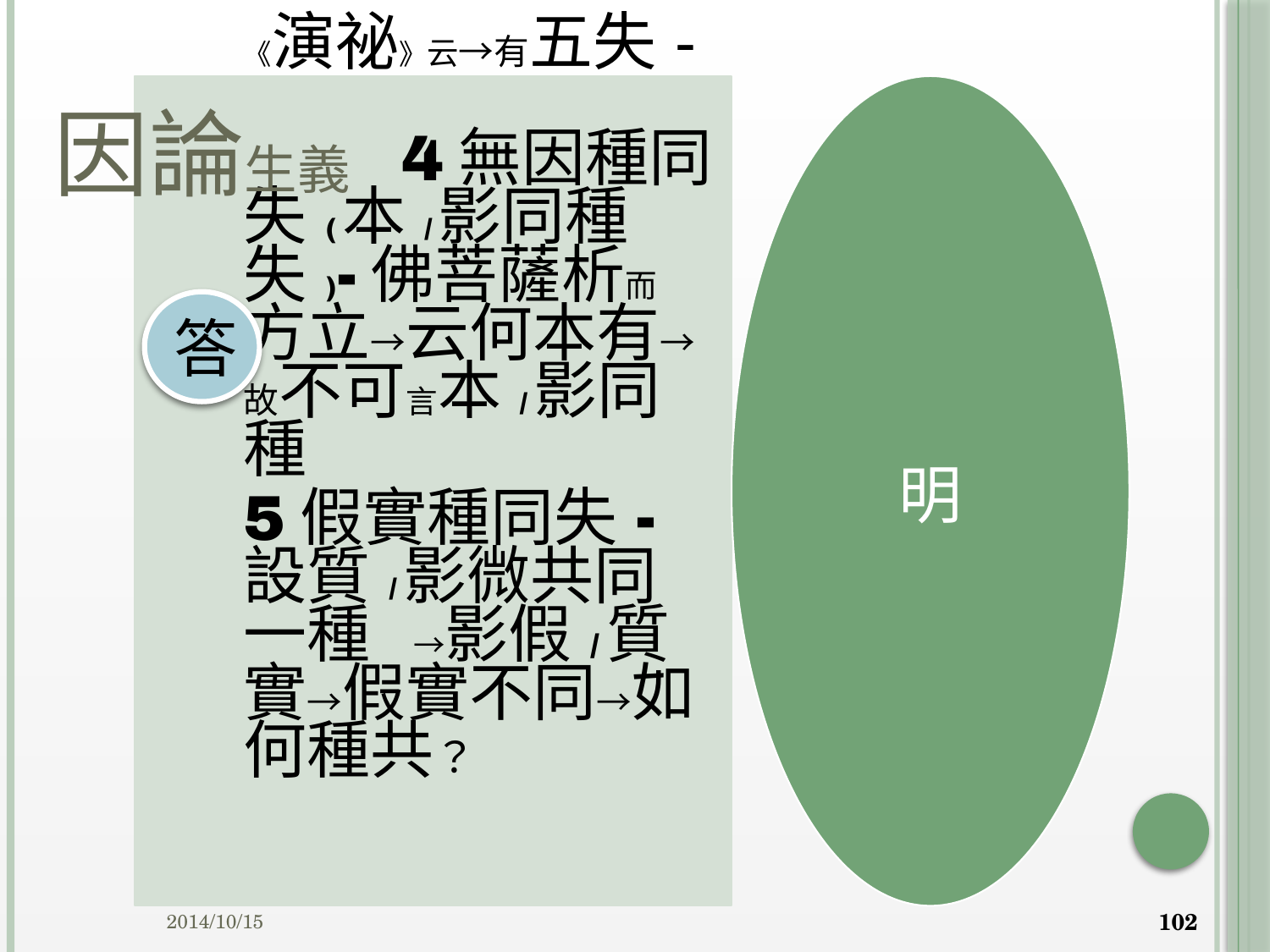

# 因論生義
明
5假實種同失-設質/影微共同一種   →影假/質實→假實不同→如何種共？
答
2014/10/15
102